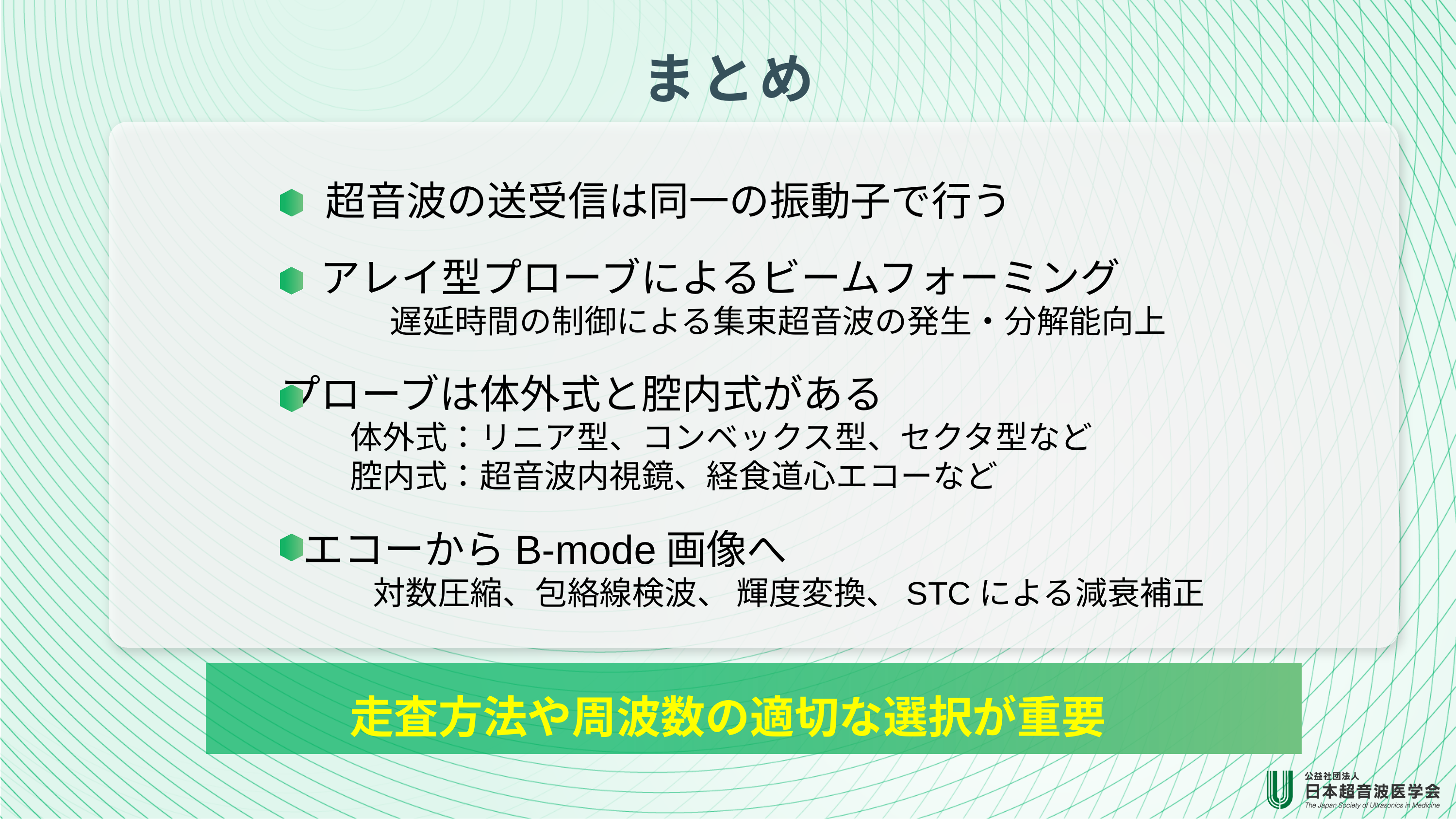

まとめ

超音波の送受信は同一の振動子で行う

アレイ型プローブによるビームフォーミング
遅延時間の制御による集束超音波の発生・分解能向上

プローブは体外式と腔内式がある
体外式：リニア型、コンベックス型、セクタ型など
腔内式：超音波内視鏡、経食道心エコーなど

エコーからB-mode画像へ
対数圧縮、包絡線検波、 輝度変換、STCによる減衰補正

走査方法や周波数の適切な選択が重要